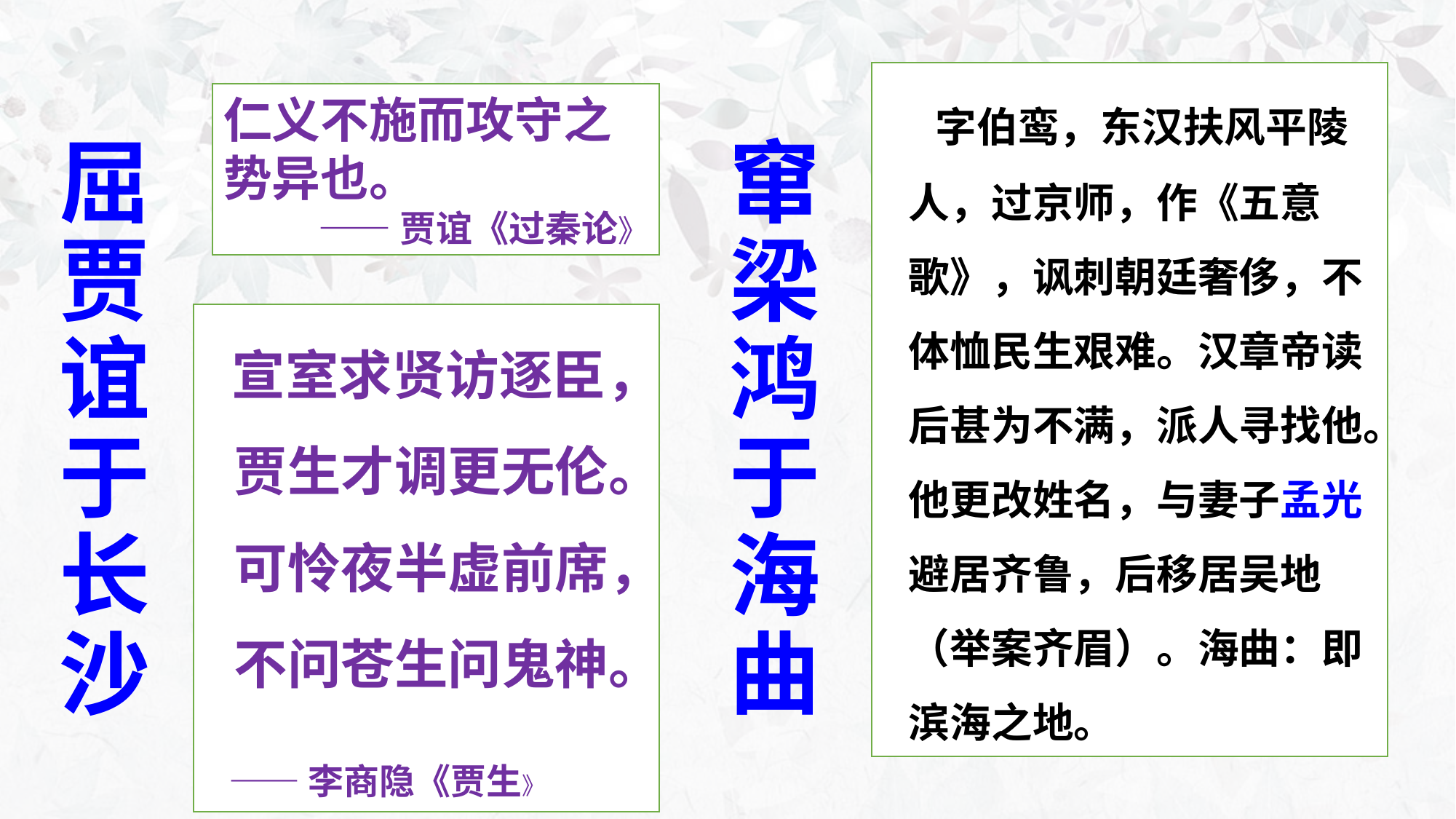

# 屈贾 谊于长沙
    字伯鸾，东汉扶风平陵人，过京师，作《五意歌》，讽刺朝廷奢侈，不体恤民生艰难。汉章帝读后甚为不满，派人寻找他。他更改姓名，与妻子孟光避居齐鲁，后移居吴地（举案齐眉）。海曲：即滨海之地。

仁义不施而攻守之势异也。
——贾谊《过秦论》
窜梁
鸿于海曲
 宣室求贤访逐臣，贾生才调更无伦。可怜夜半虚前席，不问苍生问鬼神。
  ——李商隐《贾生》